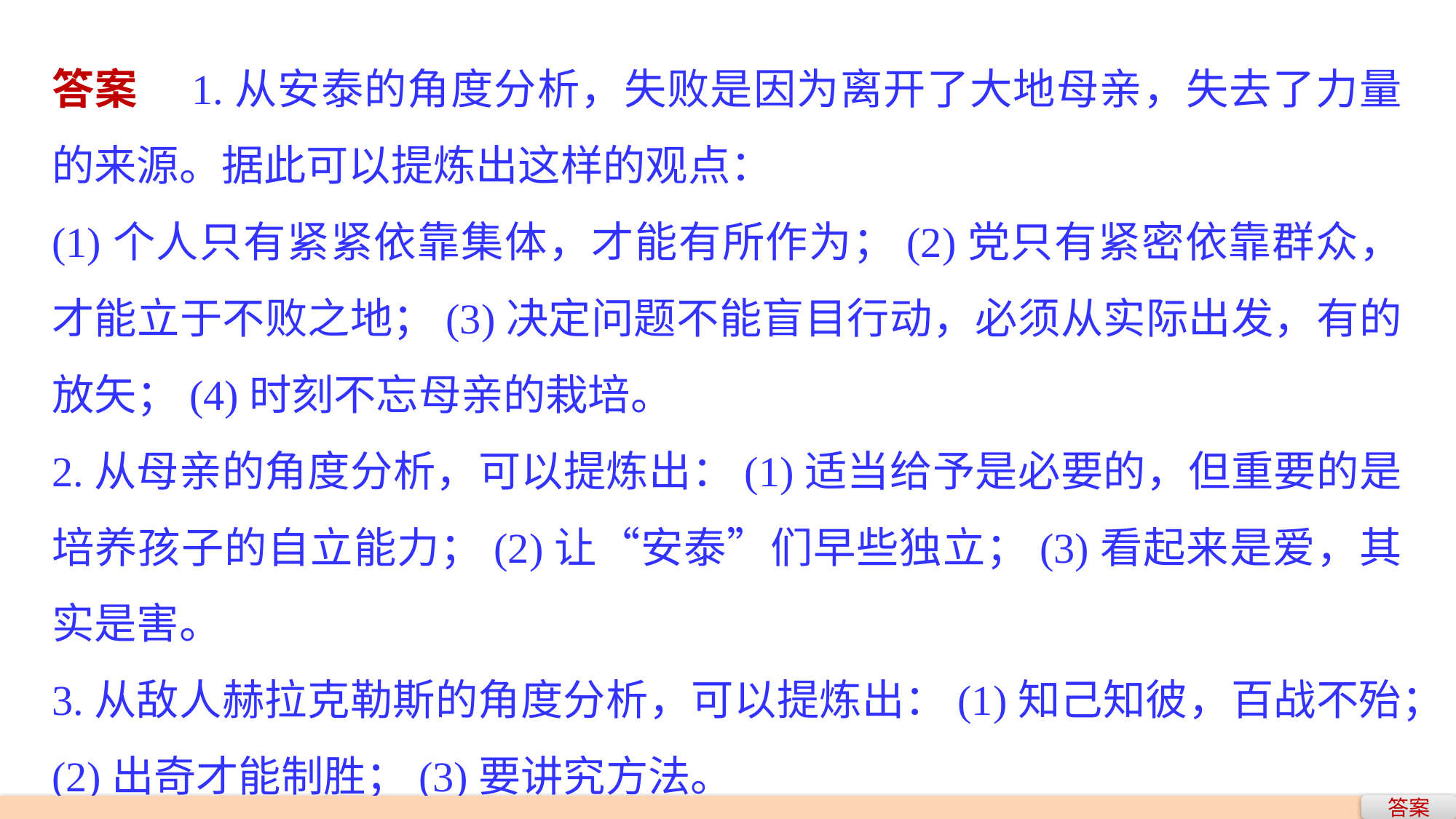

答案　1.从安泰的角度分析，失败是因为离开了大地母亲，失去了力量的来源。据此可以提炼出这样的观点：
(1)个人只有紧紧依靠集体，才能有所作为；(2)党只有紧密依靠群众，才能立于不败之地；(3)决定问题不能盲目行动，必须从实际出发，有的放矢；(4)时刻不忘母亲的栽培。
2.从母亲的角度分析，可以提炼出：(1)适当给予是必要的，但重要的是培养孩子的自立能力；(2)让“安泰”们早些独立；(3)看起来是爱，其实是害。
3.从敌人赫拉克勒斯的角度分析，可以提炼出：(1)知己知彼，百战不殆；(2)出奇才能制胜；(3)要讲究方法。
答案